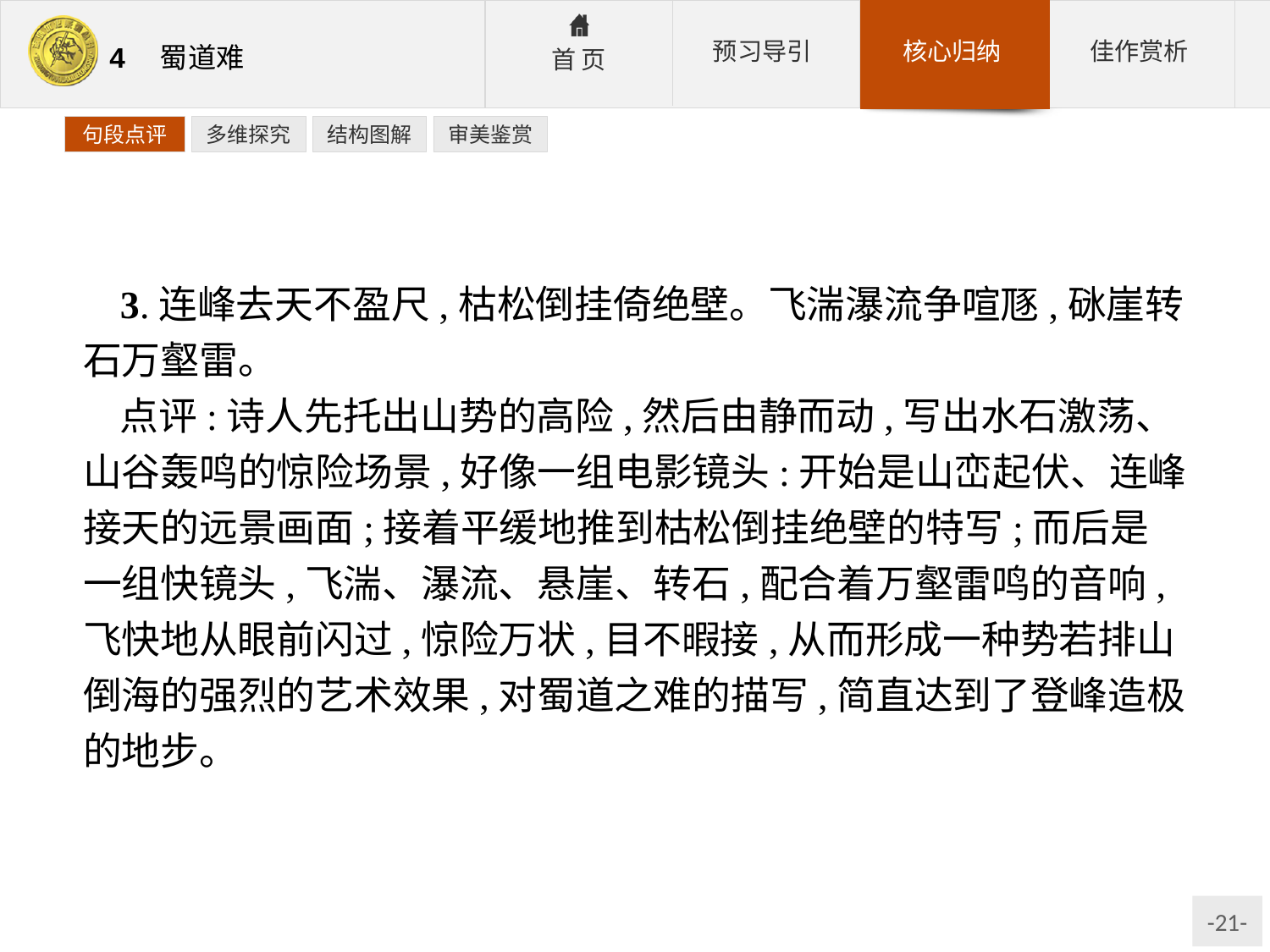

句段点评
多维探究
结构图解
审美鉴赏
3.连峰去天不盈尺,枯松倒挂倚绝壁。飞湍瀑流争喧豗,砯崖转石万壑雷。
点评:诗人先托出山势的高险,然后由静而动,写出水石激荡、山谷轰鸣的惊险场景,好像一组电影镜头:开始是山峦起伏、连峰接天的远景画面;接着平缓地推到枯松倒挂绝壁的特写;而后是一组快镜头,飞湍、瀑流、悬崖、转石,配合着万壑雷鸣的音响,飞快地从眼前闪过,惊险万状,目不暇接,从而形成一种势若排山倒海的强烈的艺术效果,对蜀道之难的描写,简直达到了登峰造极的地步。